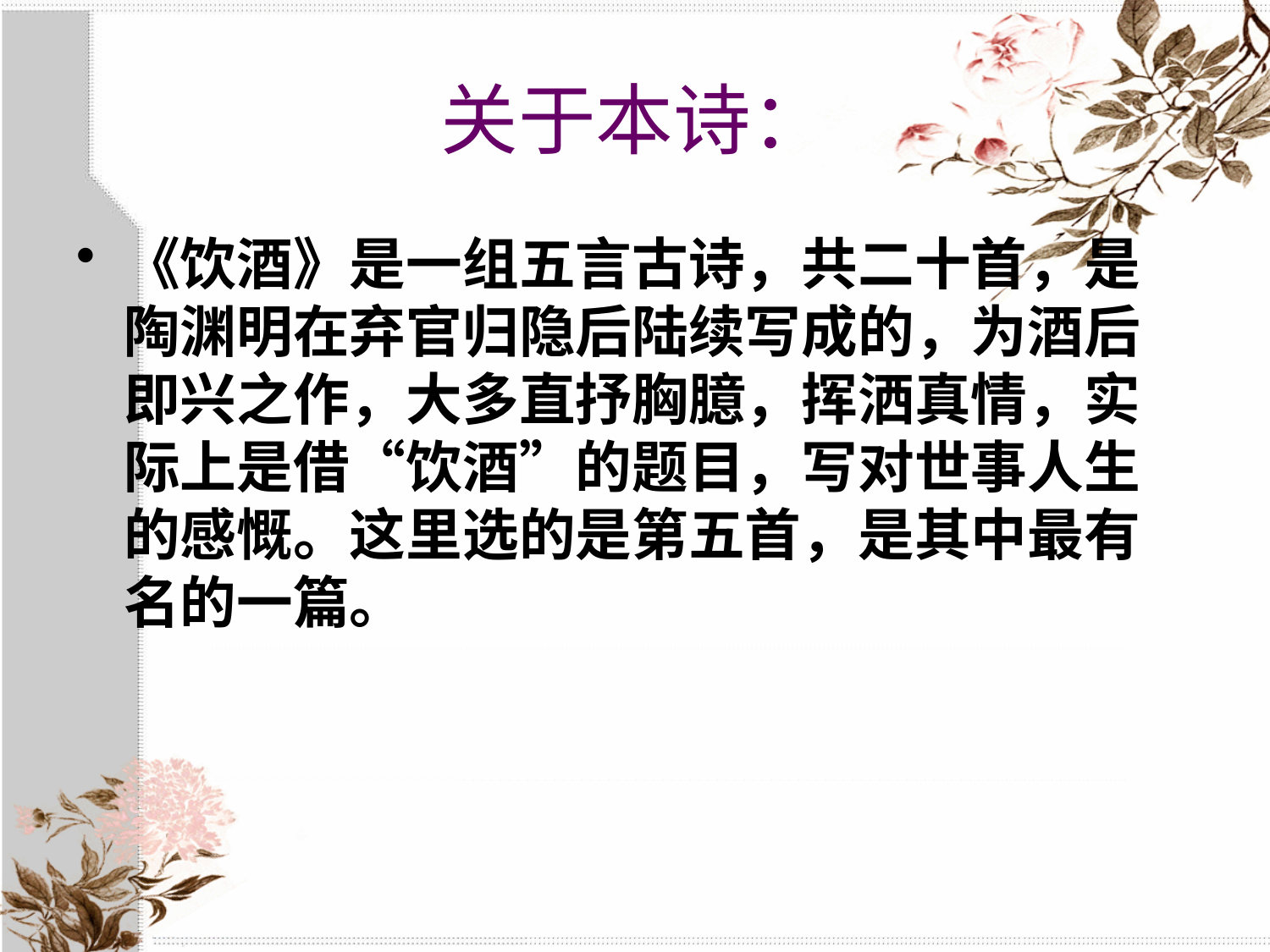

# 关于本诗：
《饮酒》是一组五言古诗，共二十首，是陶渊明在弃官归隐后陆续写成的，为酒后即兴之作，大多直抒胸臆，挥洒真情，实际上是借“饮酒”的题目，写对世事人生的感慨。这里选的是第五首，是其中最有名的一篇。
4